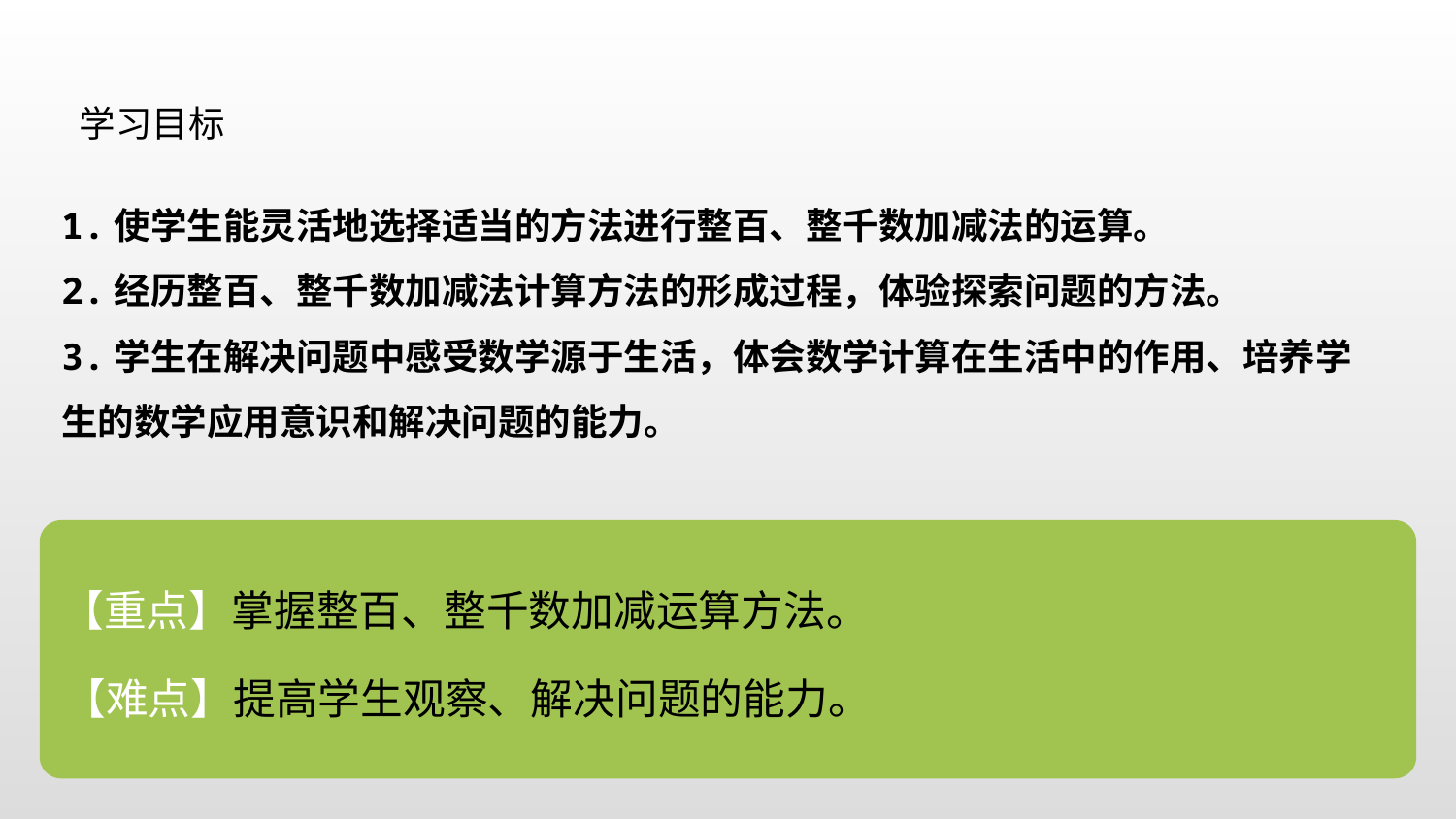

学习目标
1.使学生能灵活地选择适当的方法进行整百、整千数加减法的运算。
2.经历整百、整千数加减法计算方法的形成过程，体验探索问题的方法。
3.学生在解决问题中感受数学源于生活，体会数学计算在生活中的作用、培养学生的数学应用意识和解决问题的能力。

【重点】掌握整百、整千数加减运算方法。
【难点】提高学生观察、解决问题的能力。